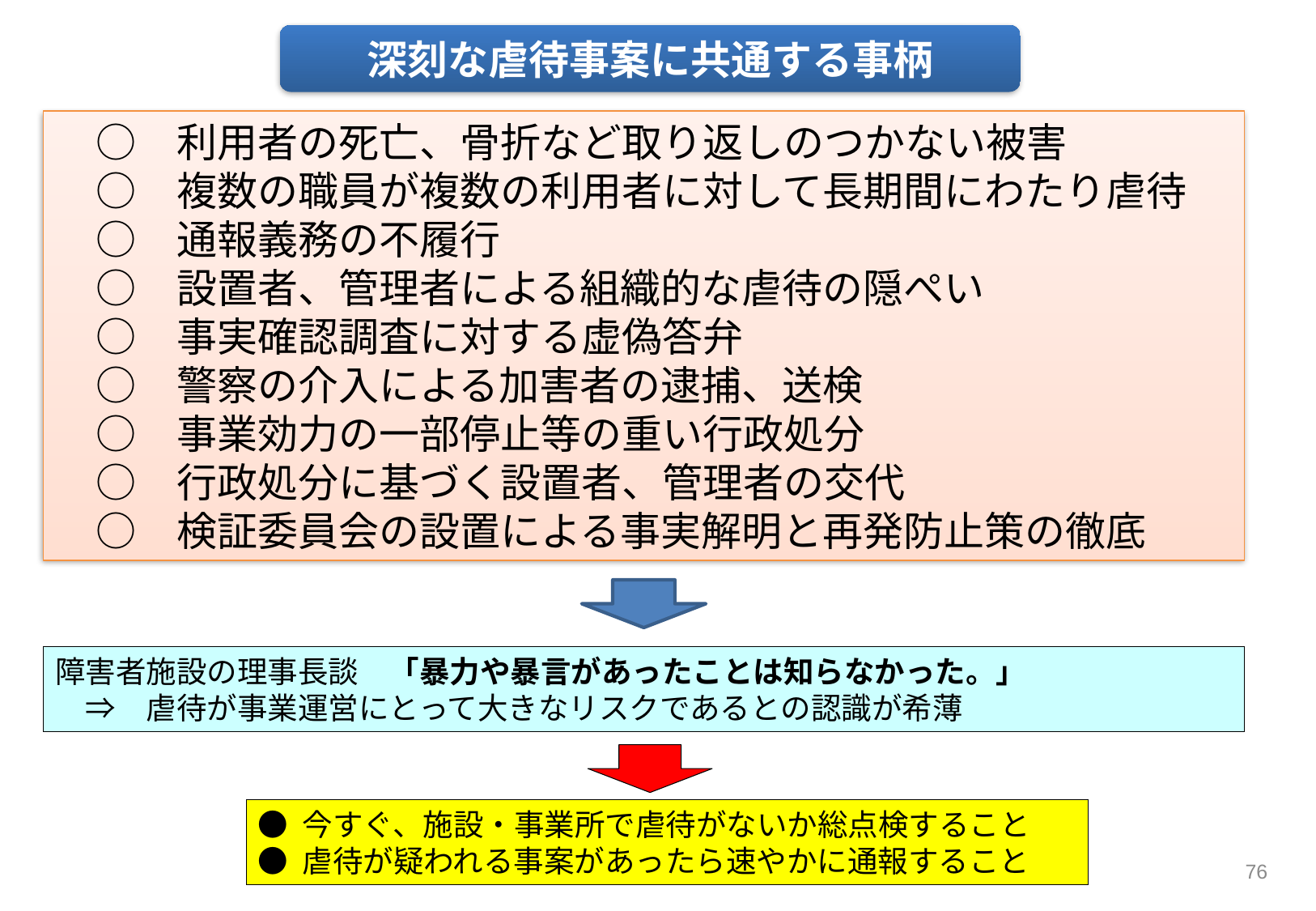

深刻な虐待事案に共通する事柄
　○　利用者の死亡、骨折など取り返しのつかない被害
　○　複数の職員が複数の利用者に対して長期間にわたり虐待
　○　通報義務の不履行
　○　設置者、管理者による組織的な虐待の隠ぺい
　○　事実確認調査に対する虚偽答弁
　○　警察の介入による加害者の逮捕、送検
　○　事業効力の一部停止等の重い行政処分
　○　行政処分に基づく設置者、管理者の交代
　○　検証委員会の設置による事実解明と再発防止策の徹底

障害者施設の理事長談　「暴力や暴言があったことは知らなかった。」
　⇒　虐待が事業運営にとって大きなリスクであるとの認識が希薄

● 今すぐ、施設・事業所で虐待がないか総点検すること
● 虐待が疑われる事案があったら速やかに通報すること
76